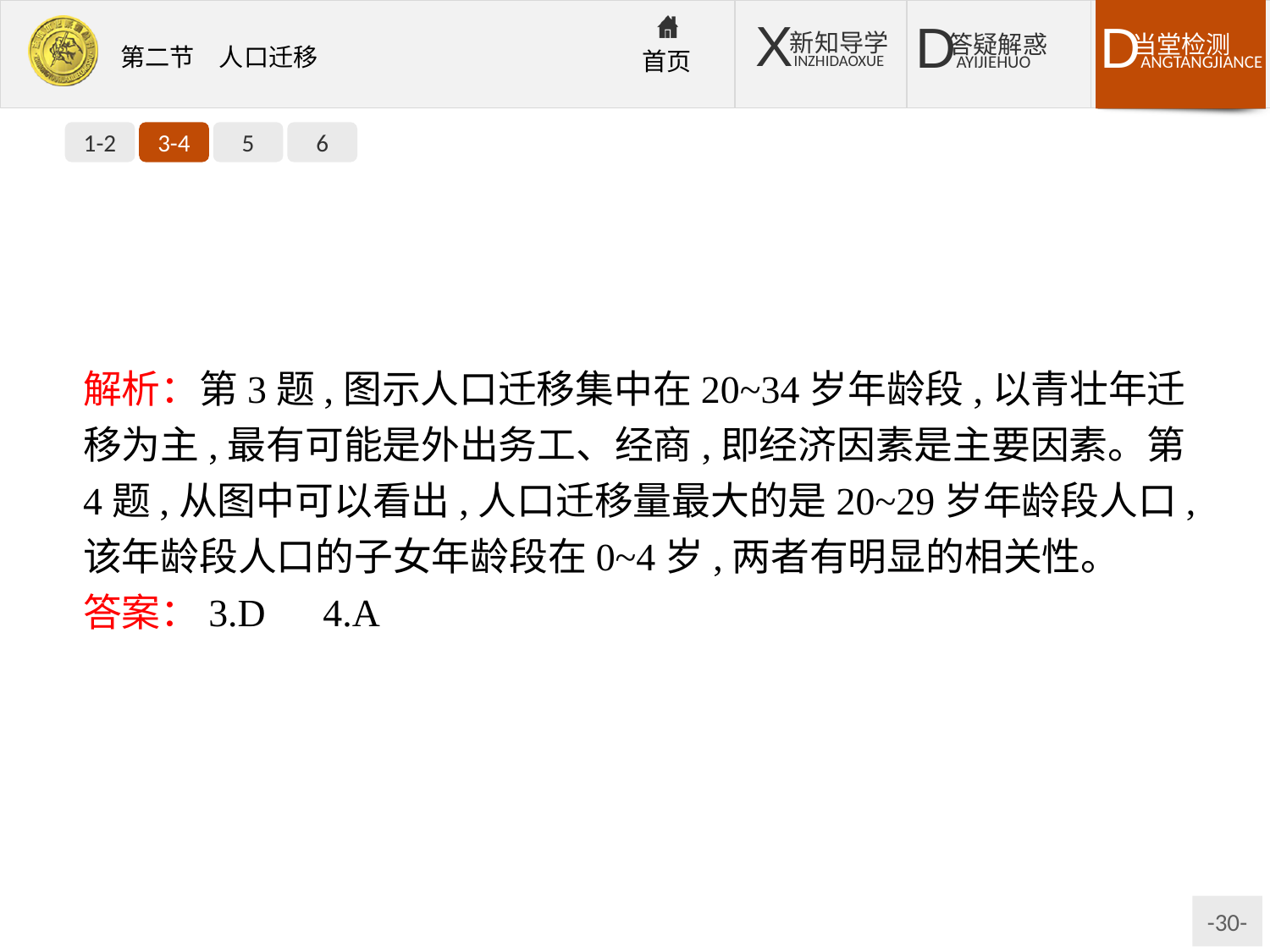

1-2
3-4
5
6
解析：第3题,图示人口迁移集中在20~34岁年龄段,以青壮年迁移为主,最有可能是外出务工、经商,即经济因素是主要因素。第4题,从图中可以看出,人口迁移量最大的是20~29岁年龄段人口,该年龄段人口的子女年龄段在0~4岁,两者有明显的相关性。
答案：3.D　4.A